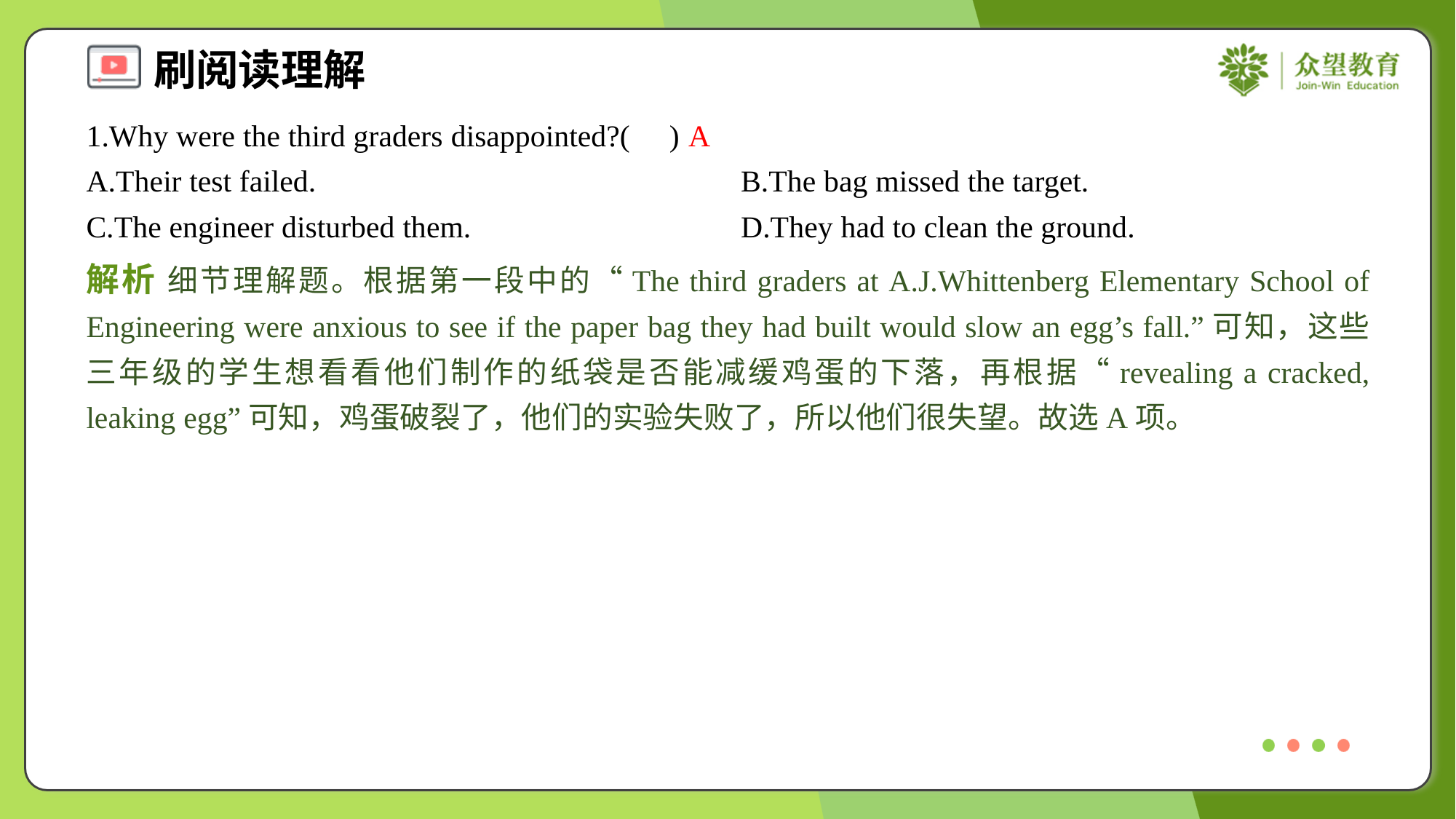

1.Why were the third graders disappointed?(     )
A
A.Their test failed.	B.The bag missed the target.
C.The engineer disturbed them.	D.They had to clean the ground.
解析 细节理解题。根据第一段中的“The third graders at A.J.Whittenberg Elementary School of Engineering were anxious to see if the paper bag they had built would slow an egg’s fall.”可知，这些三年级的学生想看看他们制作的纸袋是否能减缓鸡蛋的下落，再根据“revealing a cracked, leaking egg”可知，鸡蛋破裂了，他们的实验失败了，所以他们很失望。故选A项。